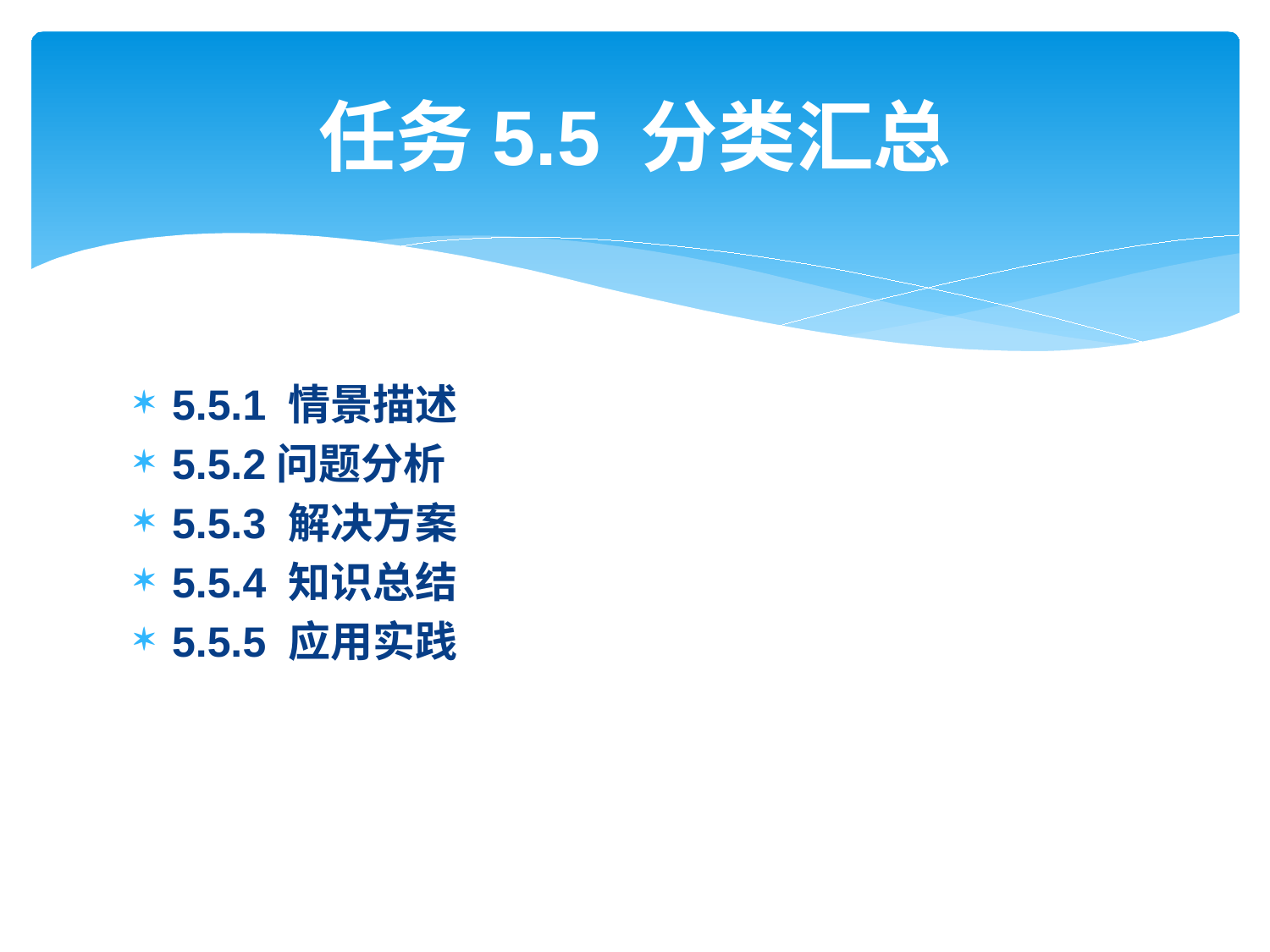

# 任务5.5 分类汇总
5.5.1 情景描述
5.5.2问题分析
5.5.3 解决方案
5.5.4 知识总结
5.5.5 应用实践